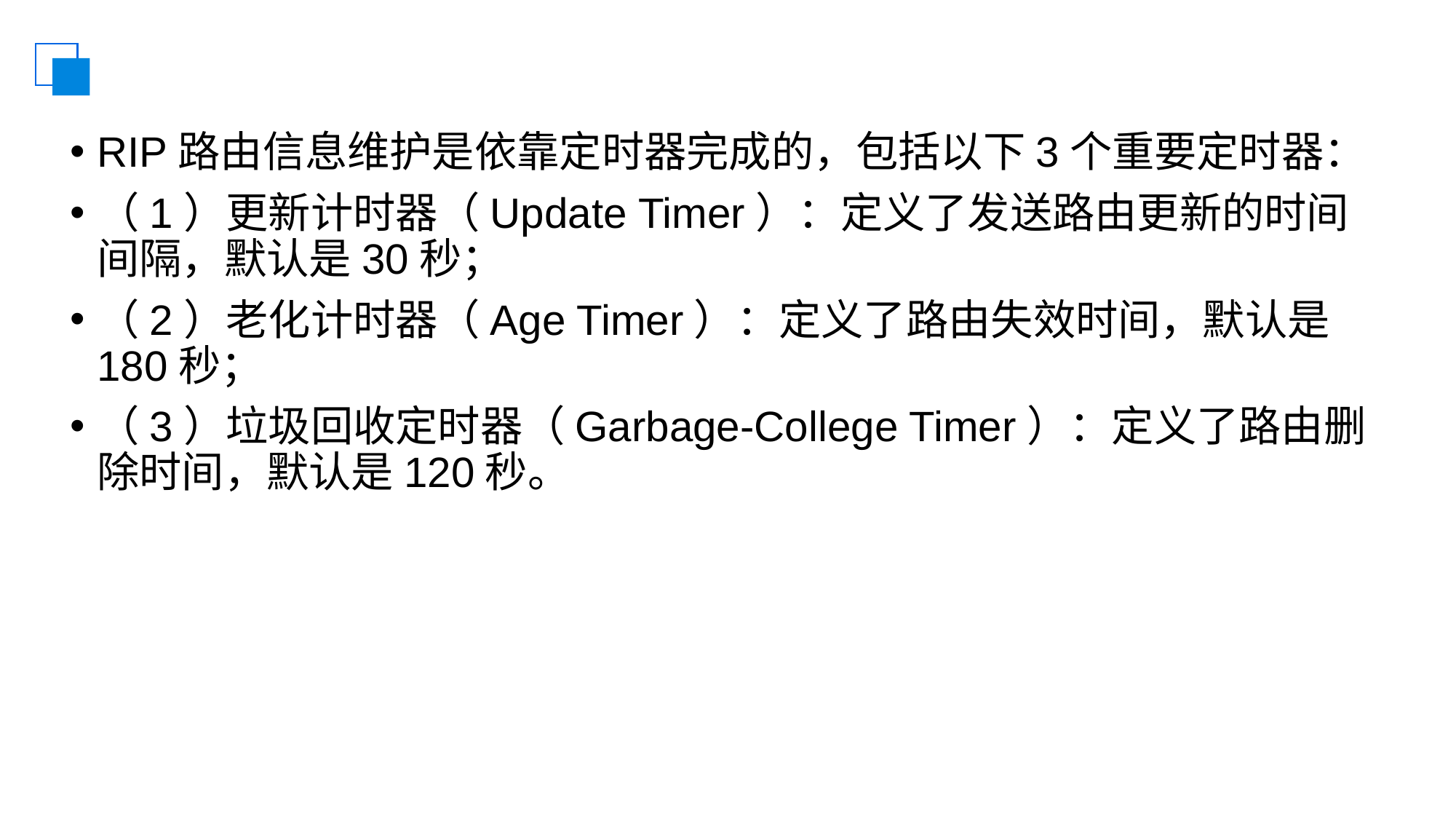

#
RIP路由信息维护是依靠定时器完成的，包括以下3个重要定时器：
（1）更新计时器（Update Timer）：定义了发送路由更新的时间间隔，默认是30秒；
（2）老化计时器（Age Timer）：定义了路由失效时间，默认是180秒；
（3）垃圾回收定时器（Garbage-College Timer）：定义了路由删除时间，默认是120秒。